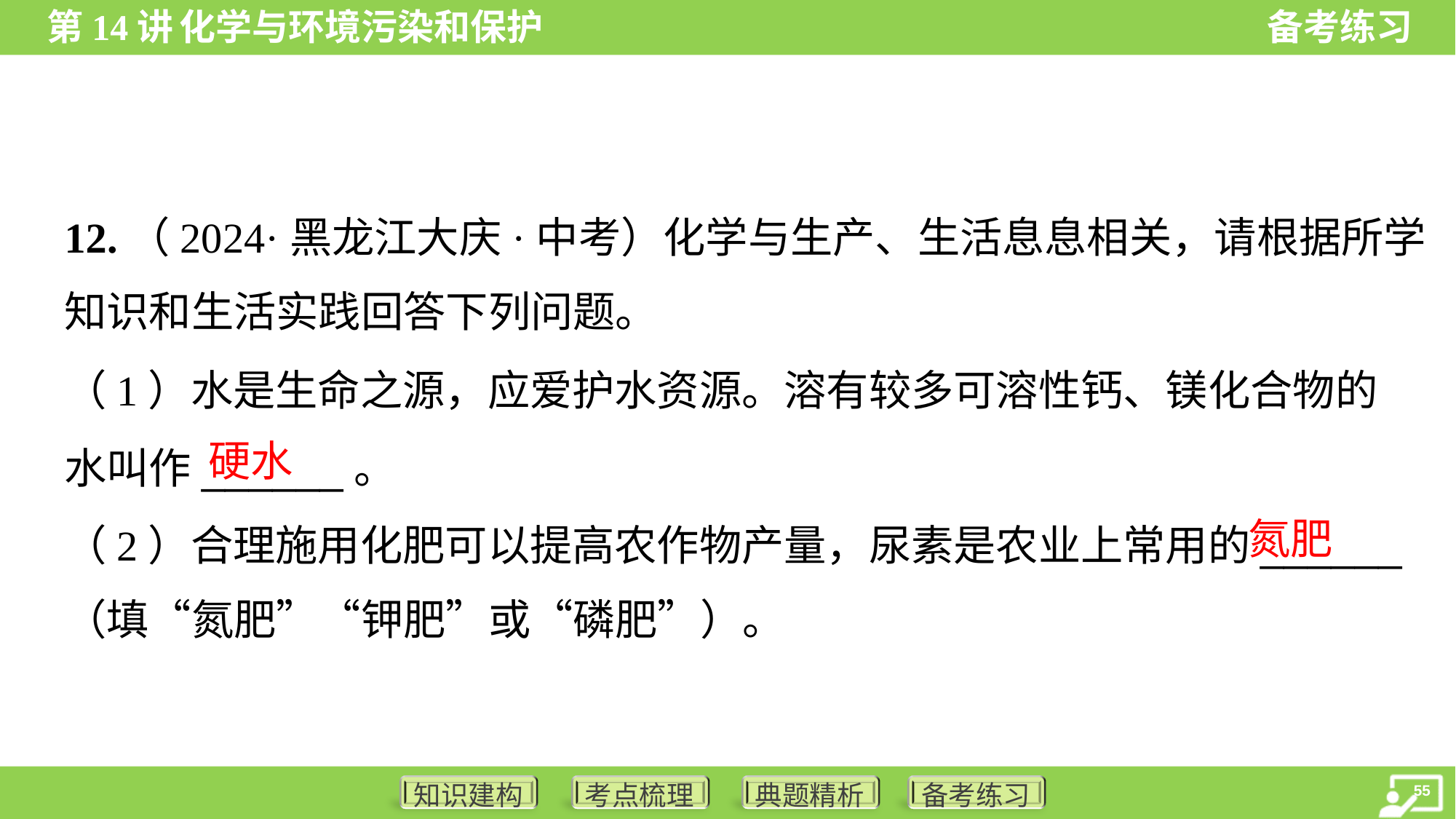

12.（2024·黑龙江大庆·中考）化学与生产、生活息息相关，请根据所学
知识和生活实践回答下列问题。
（1）水是生命之源，应爱护水资源。溶有较多可溶性钙、镁化合物的
水叫作______。
（2）合理施用化肥可以提高农作物产量，尿素是农业上常用的______
（填“氮肥”“钾肥”或“磷肥”）。
硬水
氮肥